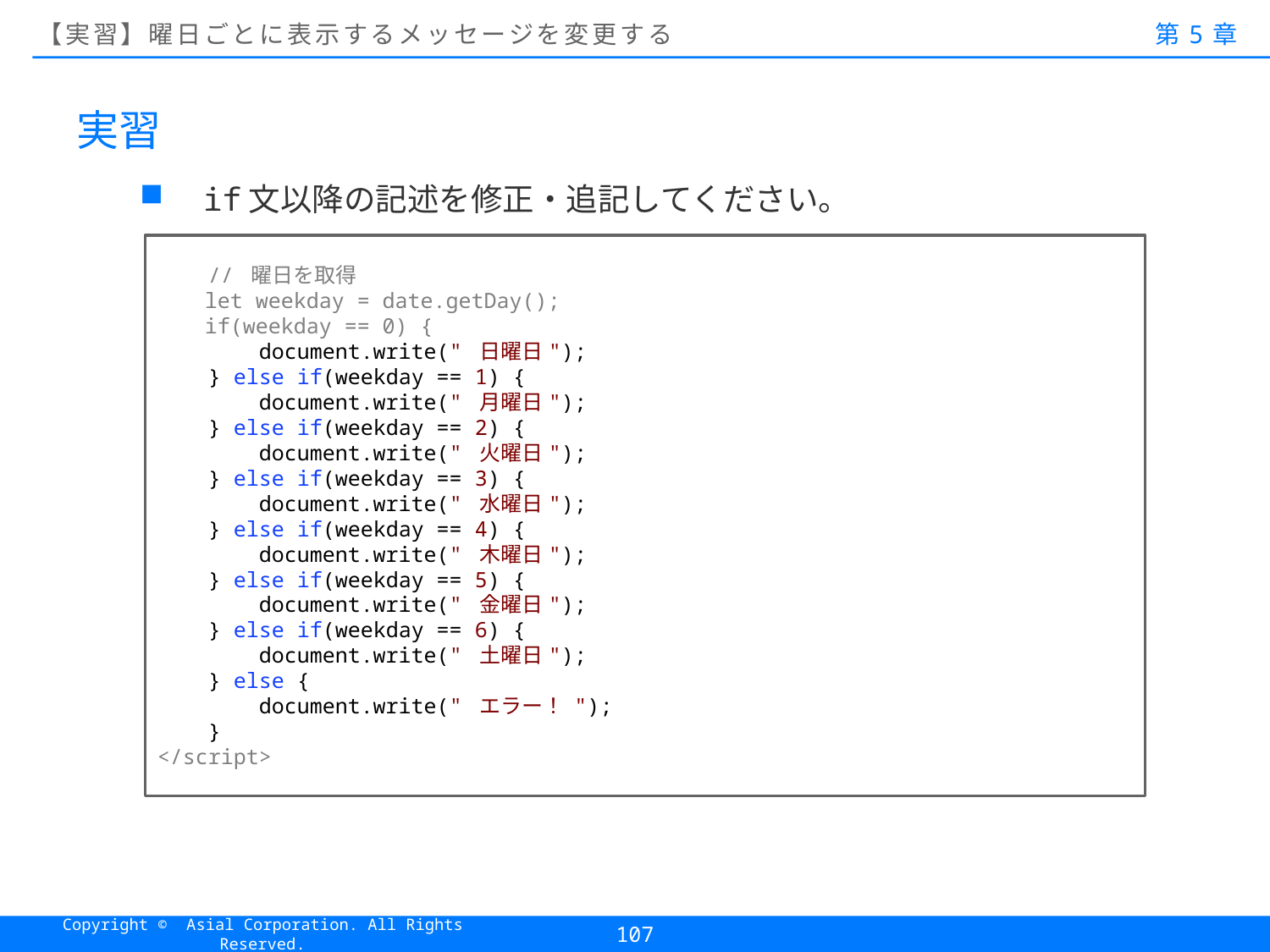

# 【実習】曜日ごとに表示するメッセージを変更する
第5章
実習
if文以降の記述を修正・追記してください。
    // 曜日を取得
　　let weekday = date.getDay();
　　if(weekday == 0) {
        document.write(" 日曜日");
    } else if(weekday == 1) {
        document.write(" 月曜日");
    } else if(weekday == 2) {
        document.write(" 火曜日");
    } else if(weekday == 3) {
        document.write(" 水曜日");
    } else if(weekday == 4) {
        document.write(" 木曜日");
    } else if(weekday == 5) {
        document.write(" 金曜日");
    } else if(weekday == 6) {
        document.write(" 土曜日");
    } else {
        document.write(" エラー！ ");
    }
</script>
107